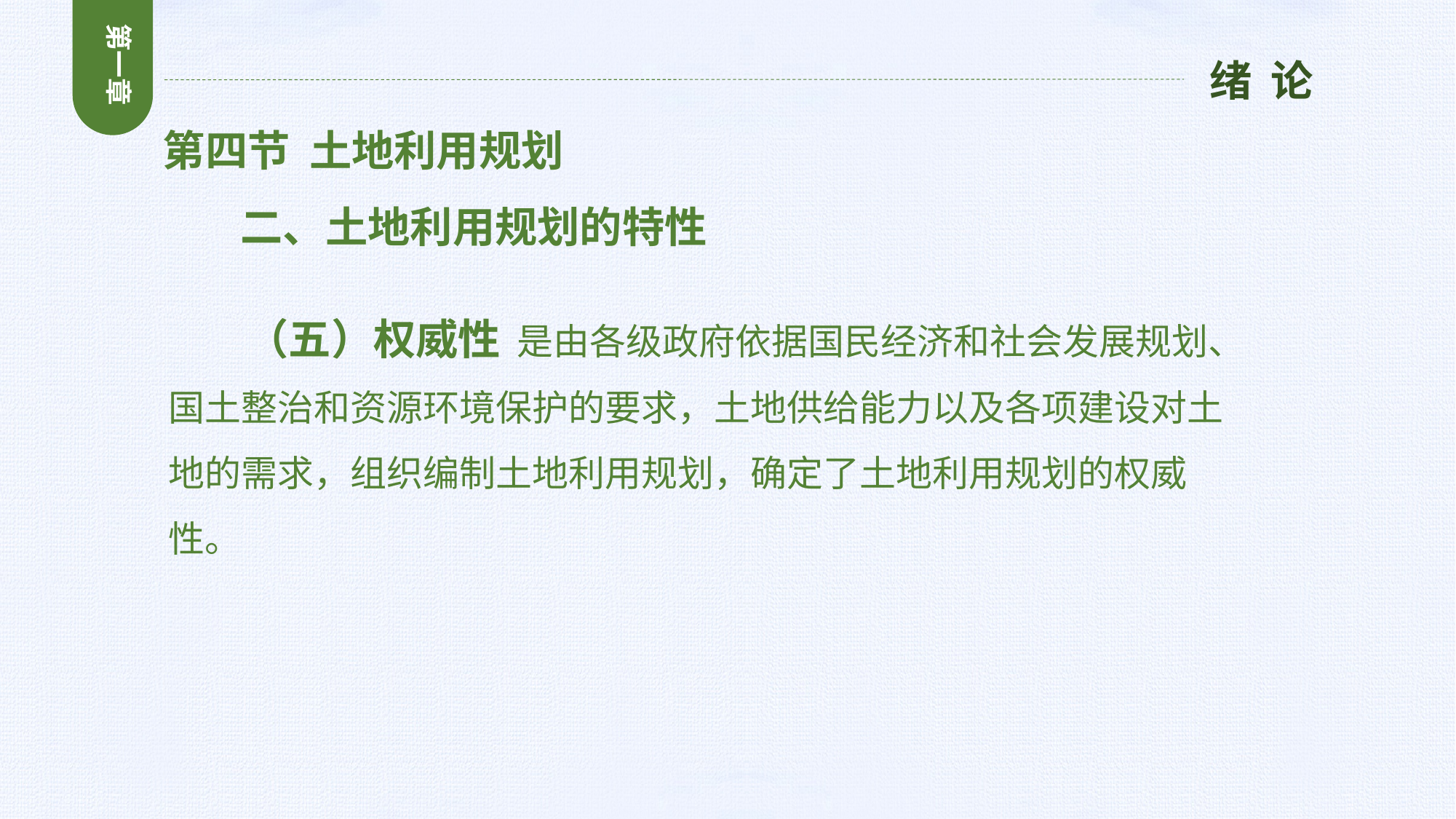

第一章
绪  论
第四节  土地利用规划
       二、土地利用规划的特性

       （五）权威性  是由各级政府依据国民经济和社会发展规划、国土整治和资源环境保护的要求，土地供给能力以及各项建设对土地的需求，组织编制土地利用规划，确定了土地利用规划的权威性。